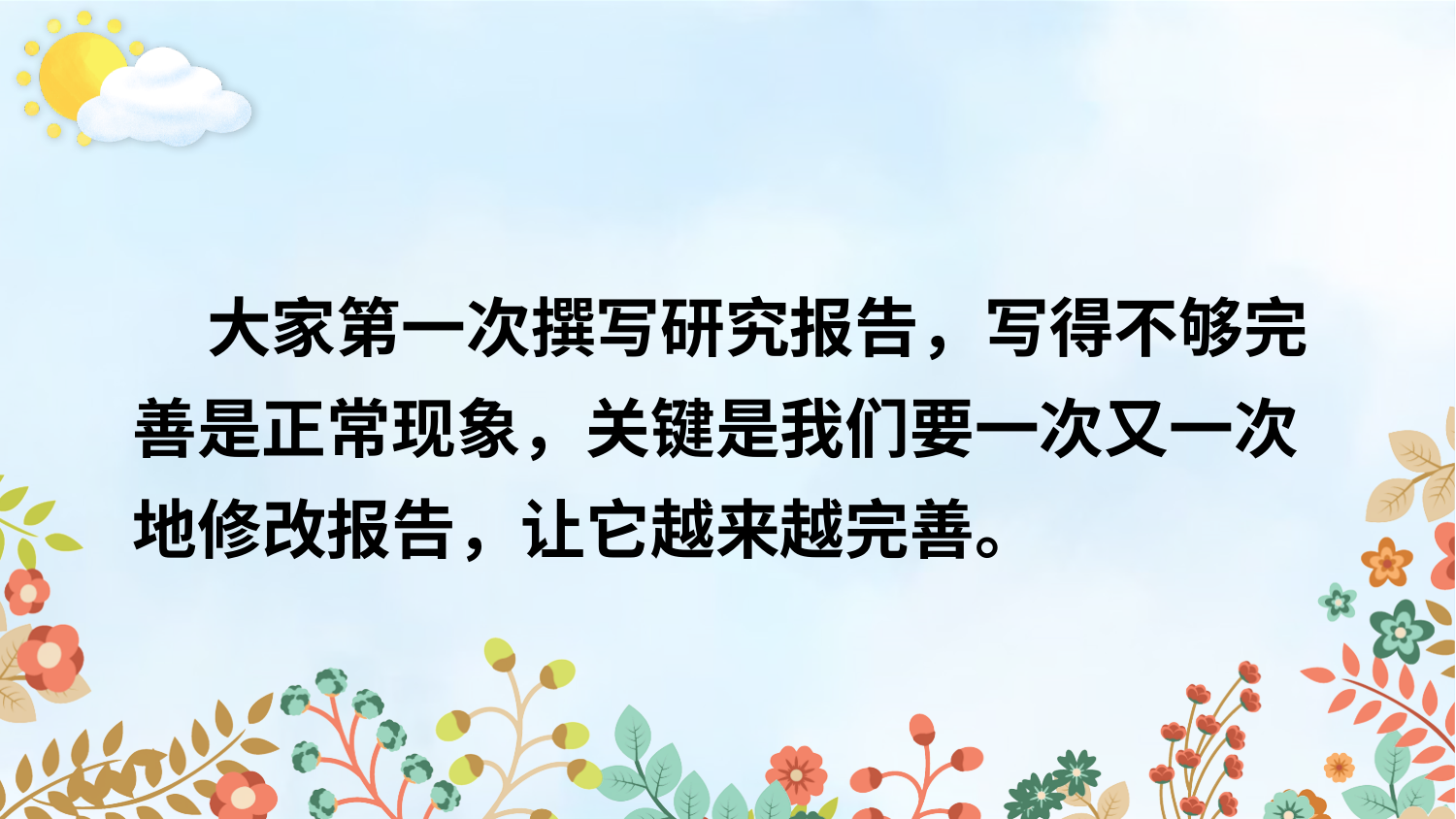

大家第一次撰写研究报告，写得不够完善是正常现象，关键是我们要一次又一次地修改报告，让它越来越完善。